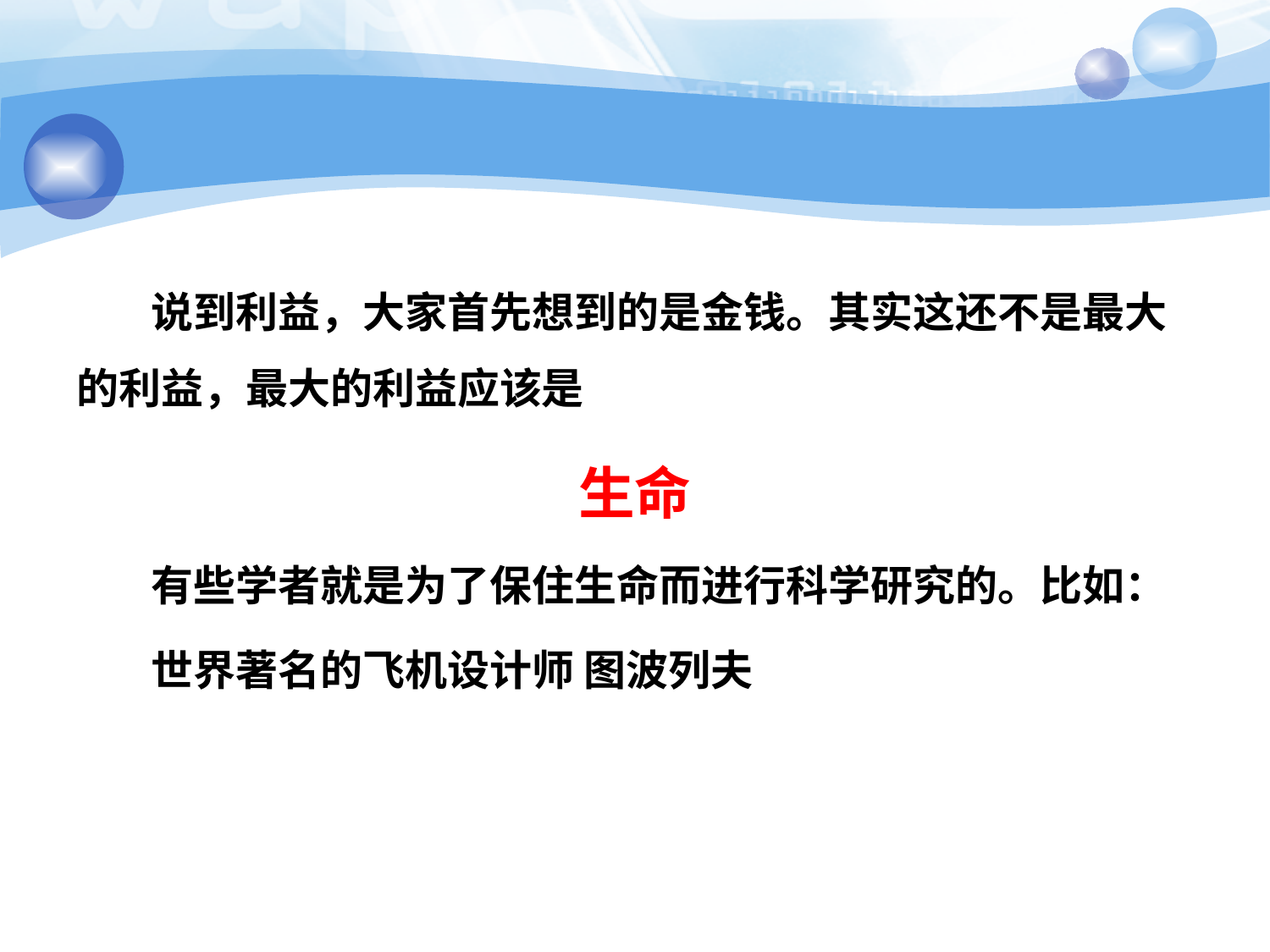

#
说到利益，大家首先想到的是金钱。其实这还不是最大的利益，最大的利益应该是
生命
有些学者就是为了保住生命而进行科学研究的。比如：
世界著名的飞机设计师 图波列夫